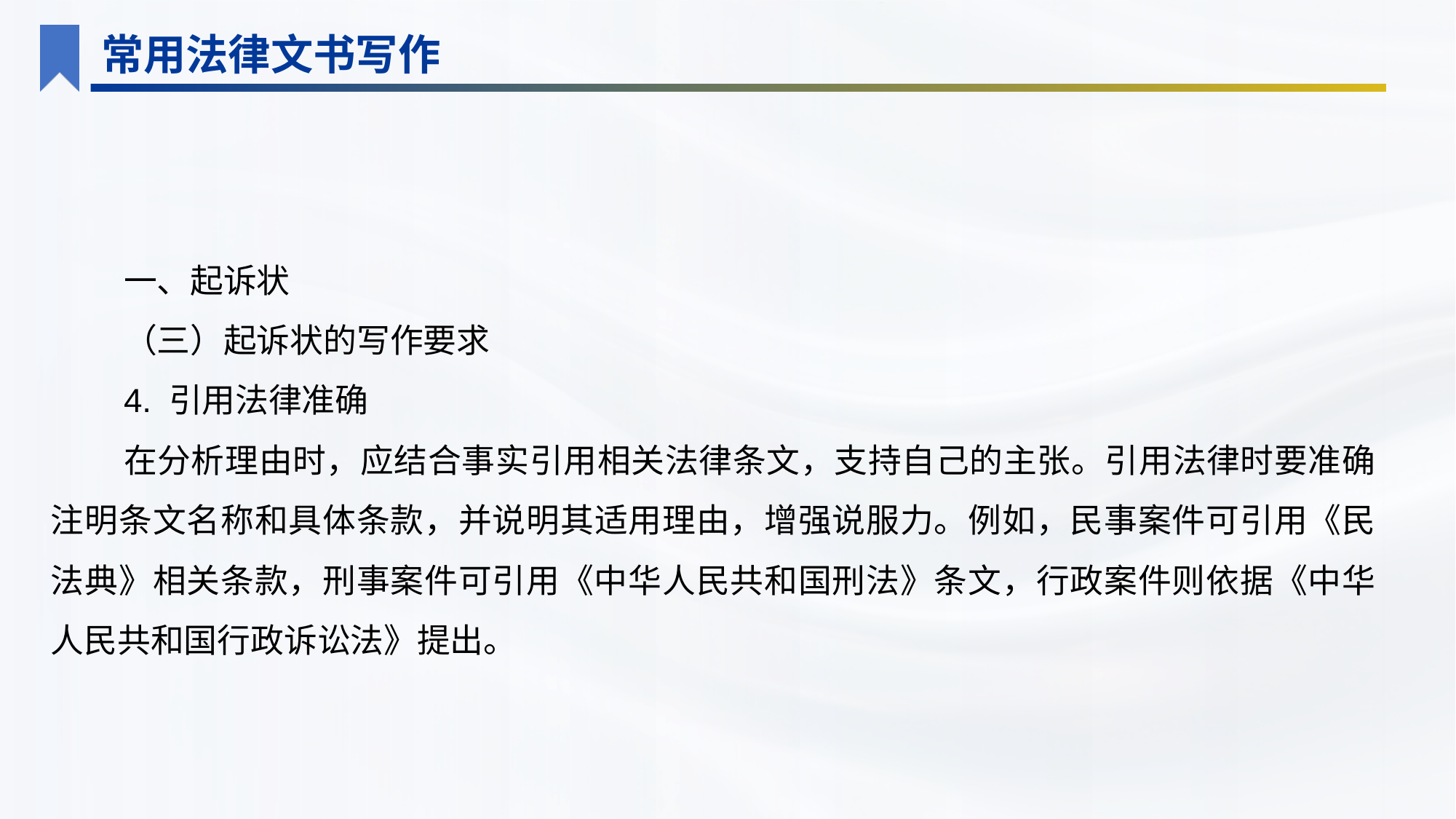

常用法律文书写作
一、起诉状
（三）起诉状的写作要求
4. 引用法律准确
在分析理由时，应结合事实引用相关法律条文，支持自己的主张。引用法律时要准确注明条文名称和具体条款，并说明其适用理由，增强说服力。例如，民事案件可引用《民法典》相关条款，刑事案件可引用《中华人民共和国刑法》条文，行政案件则依据《中华人民共和国行政诉讼法》提出。